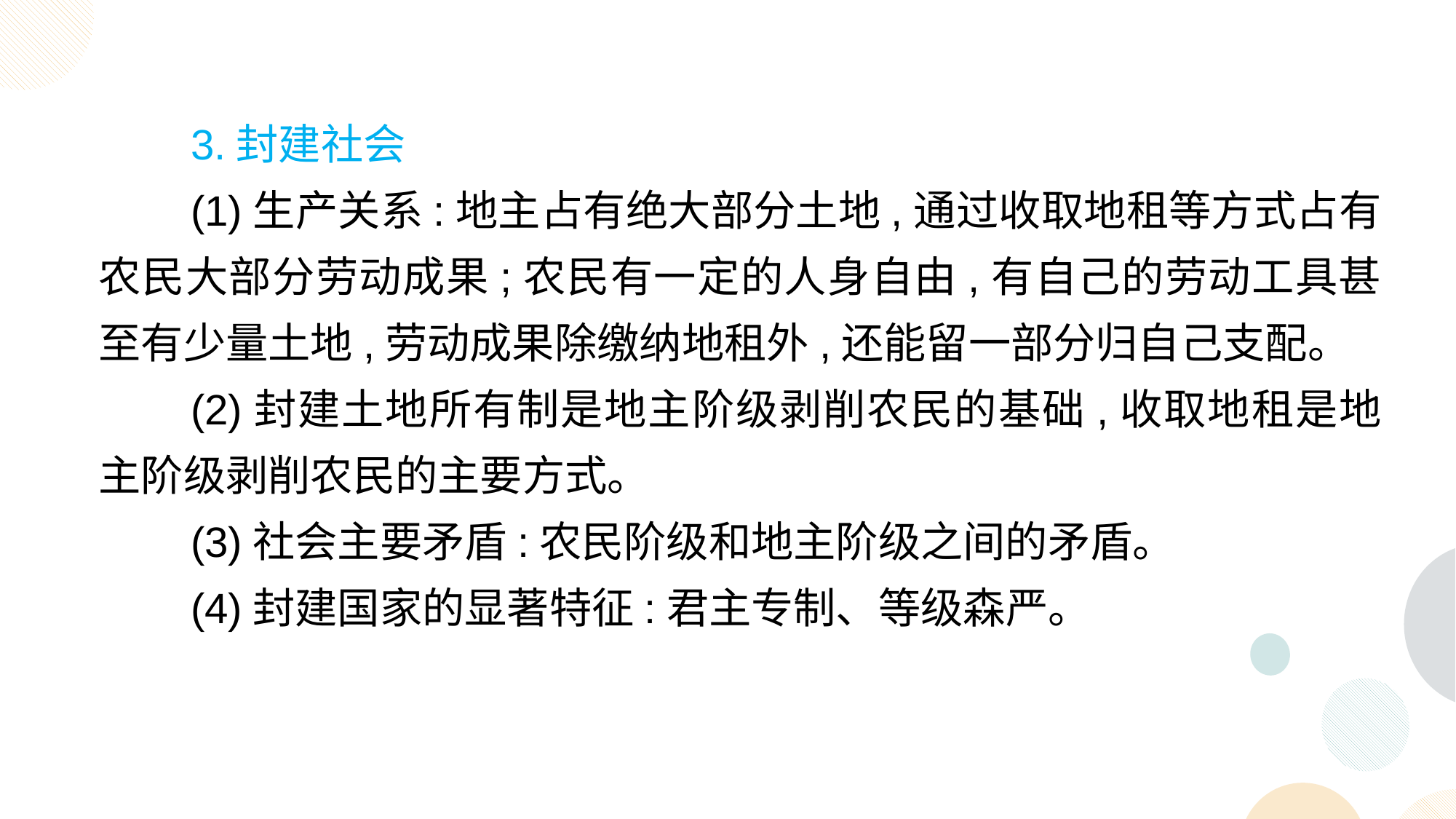

3.封建社会
(1)生产关系:地主占有绝大部分土地,通过收取地租等方式占有农民大部分劳动成果;农民有一定的人身自由,有自己的劳动工具甚至有少量土地,劳动成果除缴纳地租外,还能留一部分归自己支配。
(2)封建土地所有制是地主阶级剥削农民的基础,收取地租是地主阶级剥削农民的主要方式。
(3)社会主要矛盾:农民阶级和地主阶级之间的矛盾。
(4)封建国家的显著特征:君主专制、等级森严。